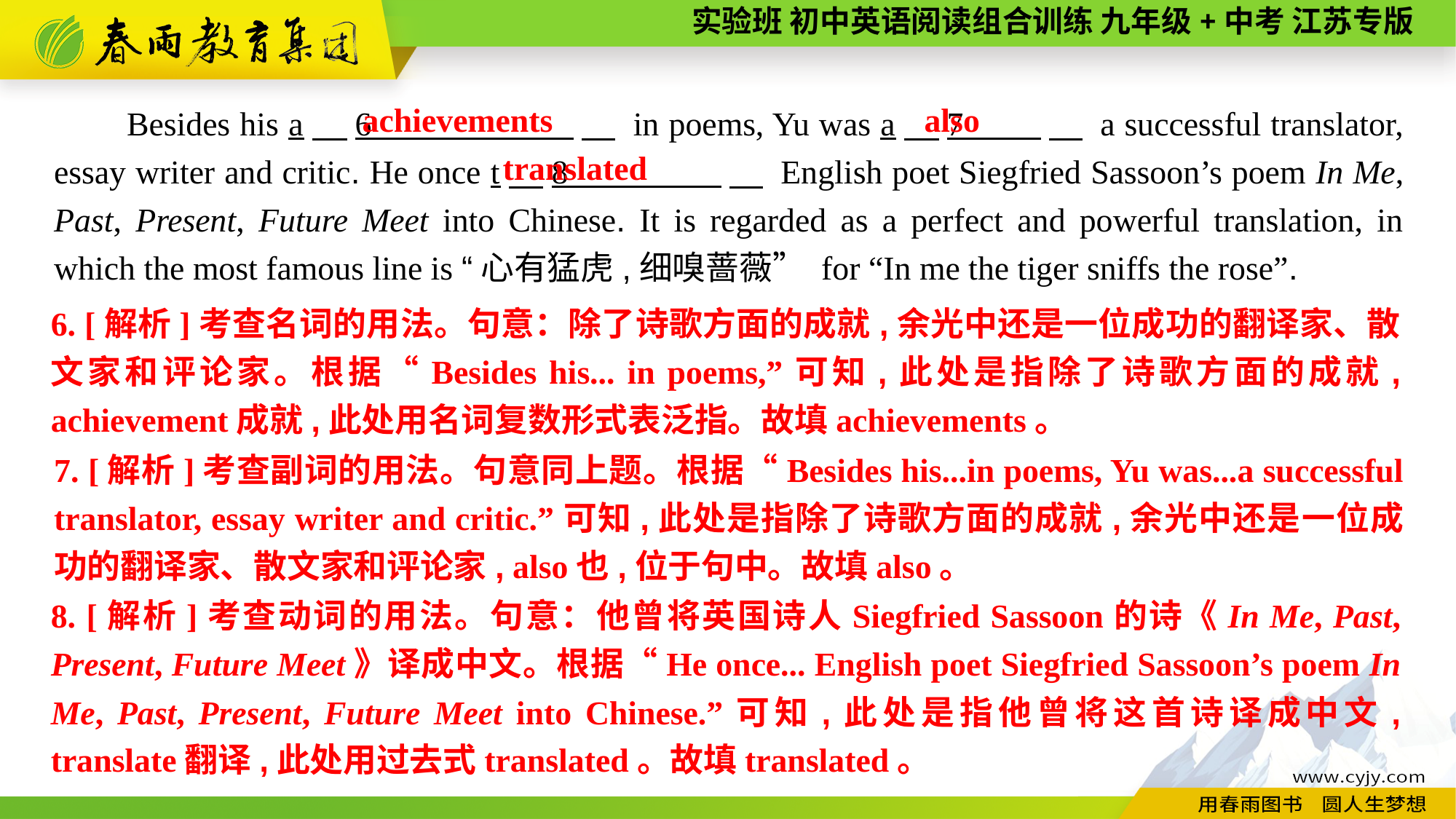

Besides his a　6                     　 in poems, Yu was a　7        　 a successful translator, essay writer and critic. He once t　8                　 English poet Siegfried Sassoon’s poem In Me, Past, Present, Future Meet into Chinese. It is regarded as a perfect and powerful translation, in which the most famous line is “心有猛虎,细嗅蔷薇” for “In me the tiger sniffs the rose”.
achievements
also
translated
6. [解析]考查名词的用法。句意：除了诗歌方面的成就,余光中还是一位成功的翻译家、散文家和评论家。根据“Besides his... in poems,”可知,此处是指除了诗歌方面的成就, achievement成就,此处用名词复数形式表泛指。故填achievements。
7. [解析]考查副词的用法。句意同上题。根据“Besides his...in poems, Yu was...a successful translator, essay writer and critic.”可知,此处是指除了诗歌方面的成就,余光中还是一位成功的翻译家、散文家和评论家, also也,位于句中。故填also。
8. [解析]考查动词的用法。句意：他曾将英国诗人Siegfried Sassoon的诗《In Me, Past, Present, Future Meet》译成中文。根据“He once... English poet Siegfried Sassoon’s poem In Me, Past, Present, Future Meet into Chinese.”可知,此处是指他曾将这首诗译成中文, translate翻译,此处用过去式translated。故填translated。